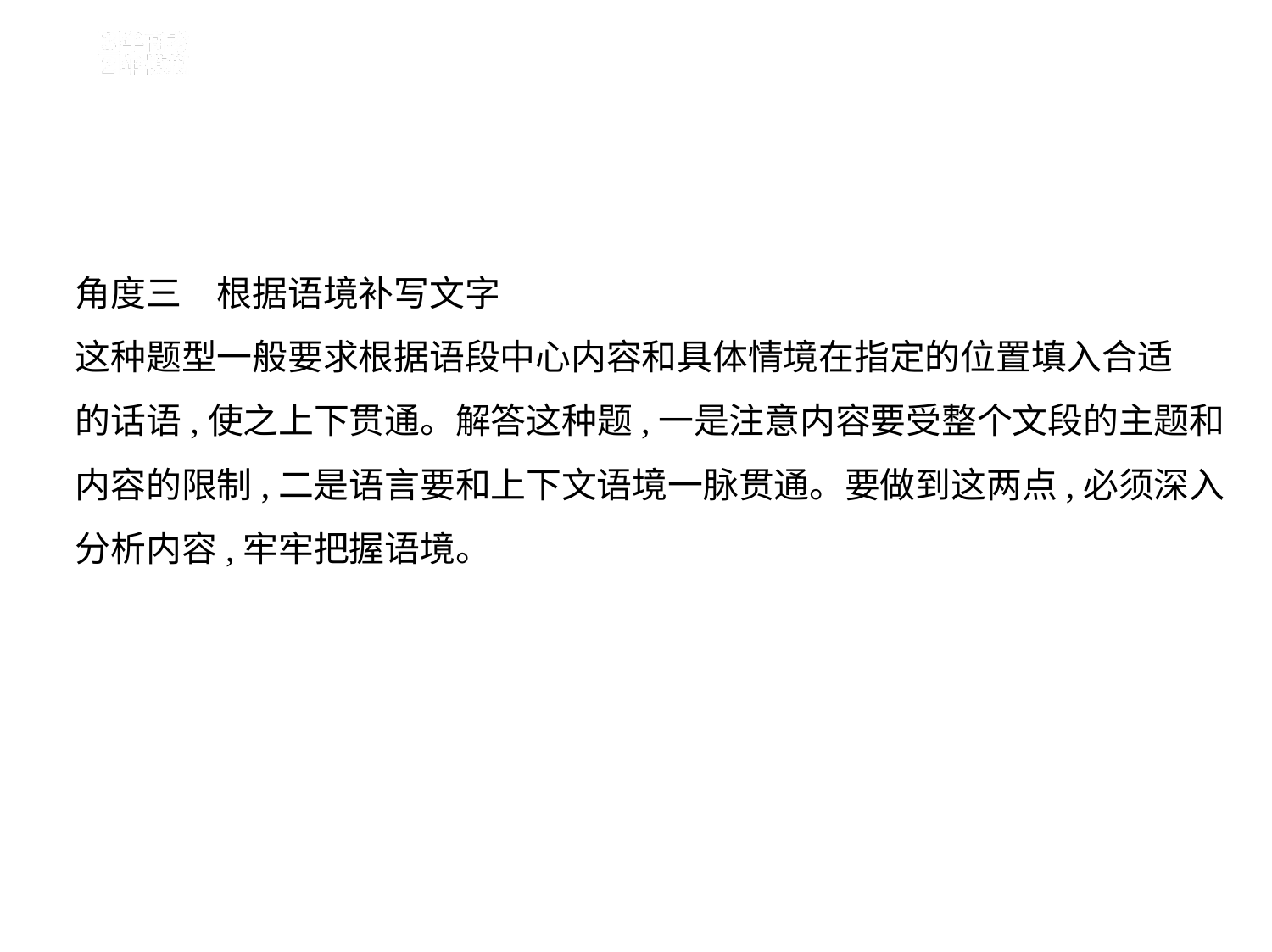

角度三　根据语境补写文字
这种题型一般要求根据语段中心内容和具体情境在指定的位置填入合适
的话语,使之上下贯通。解答这种题,一是注意内容要受整个文段的主题和
内容的限制,二是语言要和上下文语境一脉贯通。要做到这两点,必须深入
分析内容,牢牢把握语境。